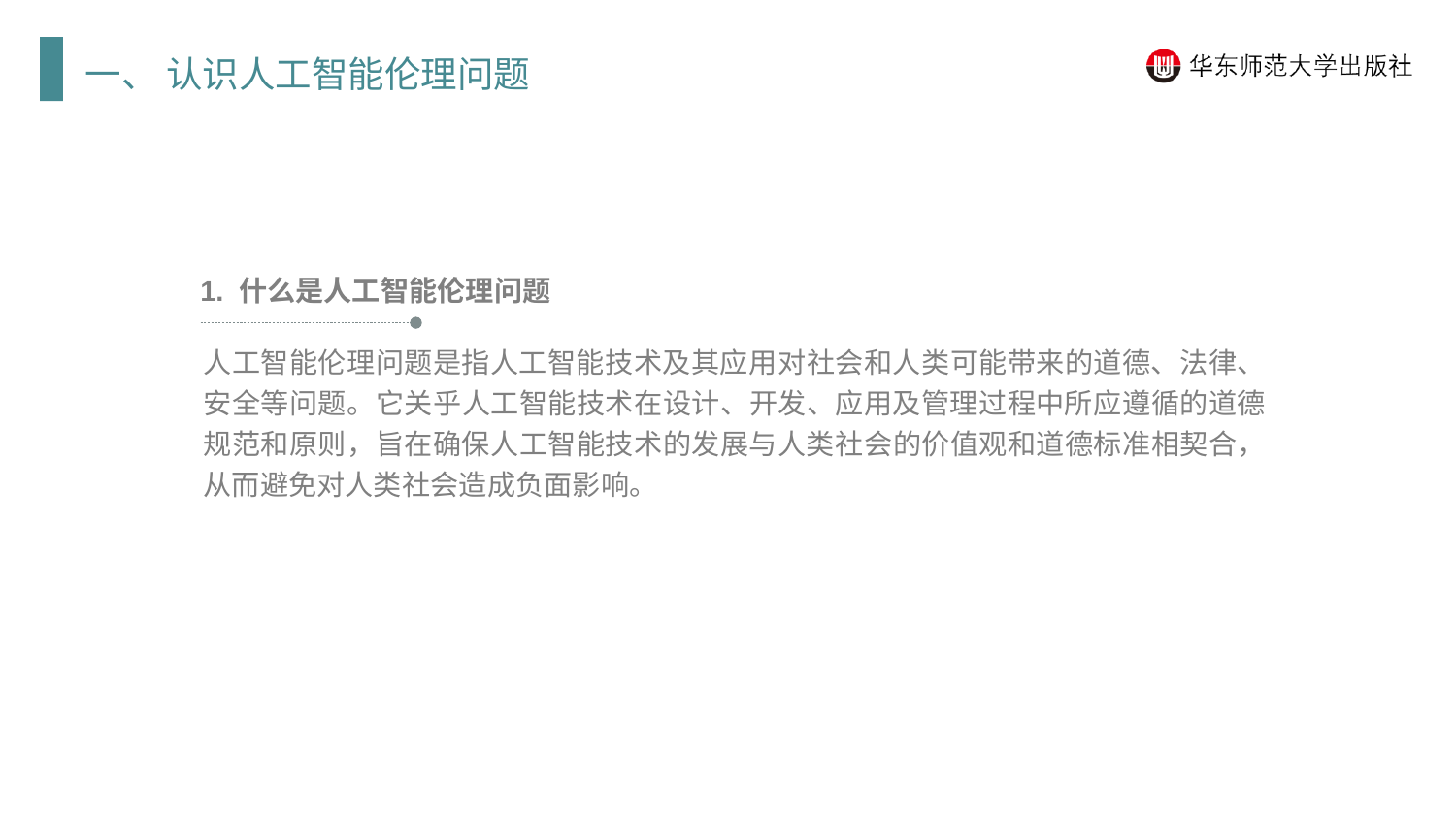

一、 认识人工智能伦理问题
1. 什么是人工智能伦理问题
人工智能伦理问题是指人工智能技术及其应用对社会和人类可能带来的道德、法律、安全等问题。它关乎人工智能技术在设计、开发、应用及管理过程中所应遵循的道德规范和原则，旨在确保人工智能技术的发展与人类社会的价值观和道德标准相契合，从而避免对人类社会造成负面影响。